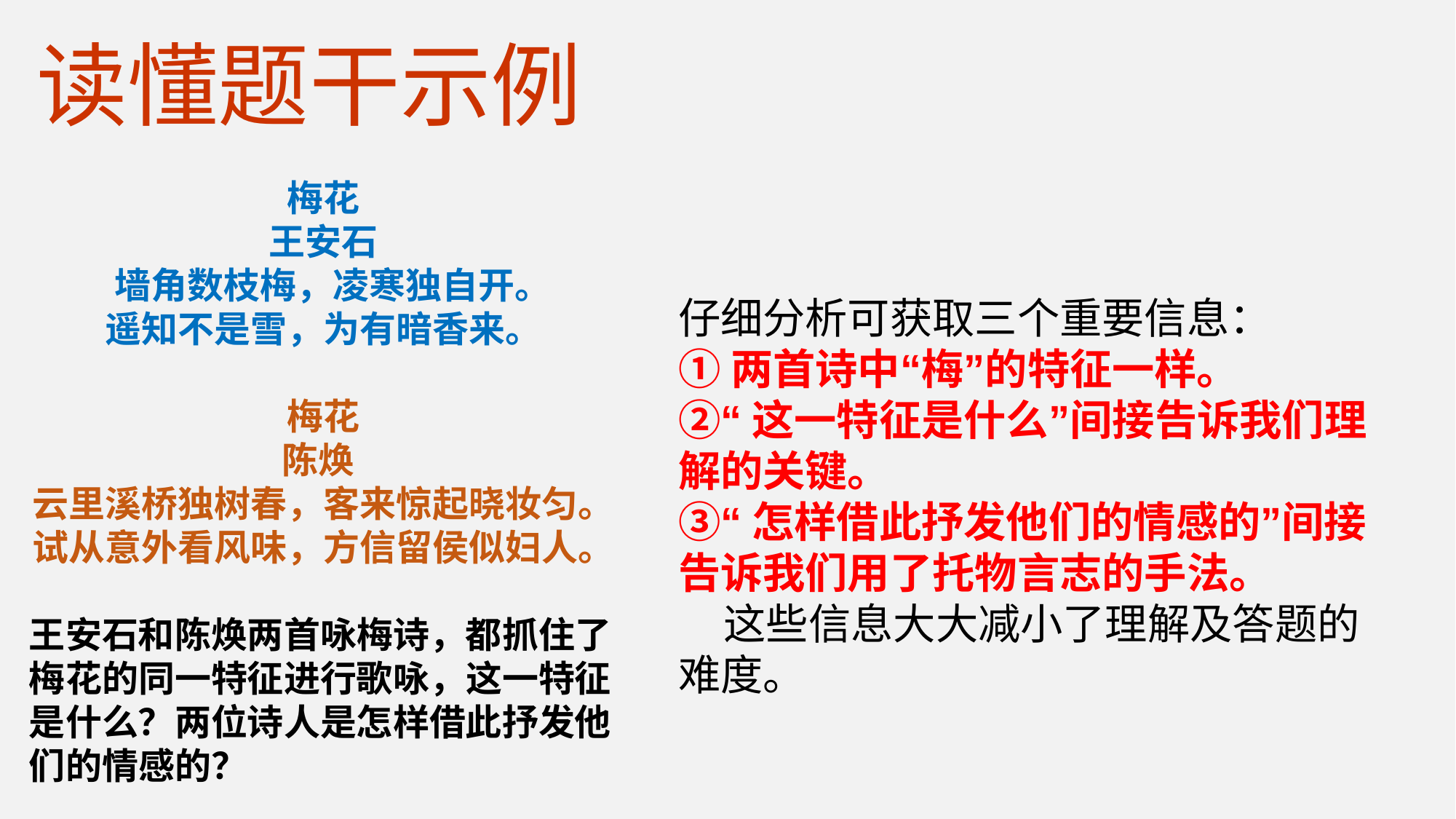

读懂题干示例
梅花
王安石
 墙角数枝梅，凌寒独自开。
遥知不是雪，为有暗香来。

梅花
陈焕
云里溪桥独树春，客来惊起晓妆匀。试从意外看风味，方信留侯似妇人。

王安石和陈焕两首咏梅诗，都抓住了梅花的同一特征进行歌咏，这一特征是什么？两位诗人是怎样借此抒发他们的情感的？
仔细分析可获取三个重要信息：
①两首诗中“梅”的特征一样。
②“这一特征是什么”间接告诉我们理解的关键。
③“怎样借此抒发他们的情感的”间接告诉我们用了托物言志的手法。
   这些信息大大减小了理解及答题的难度。